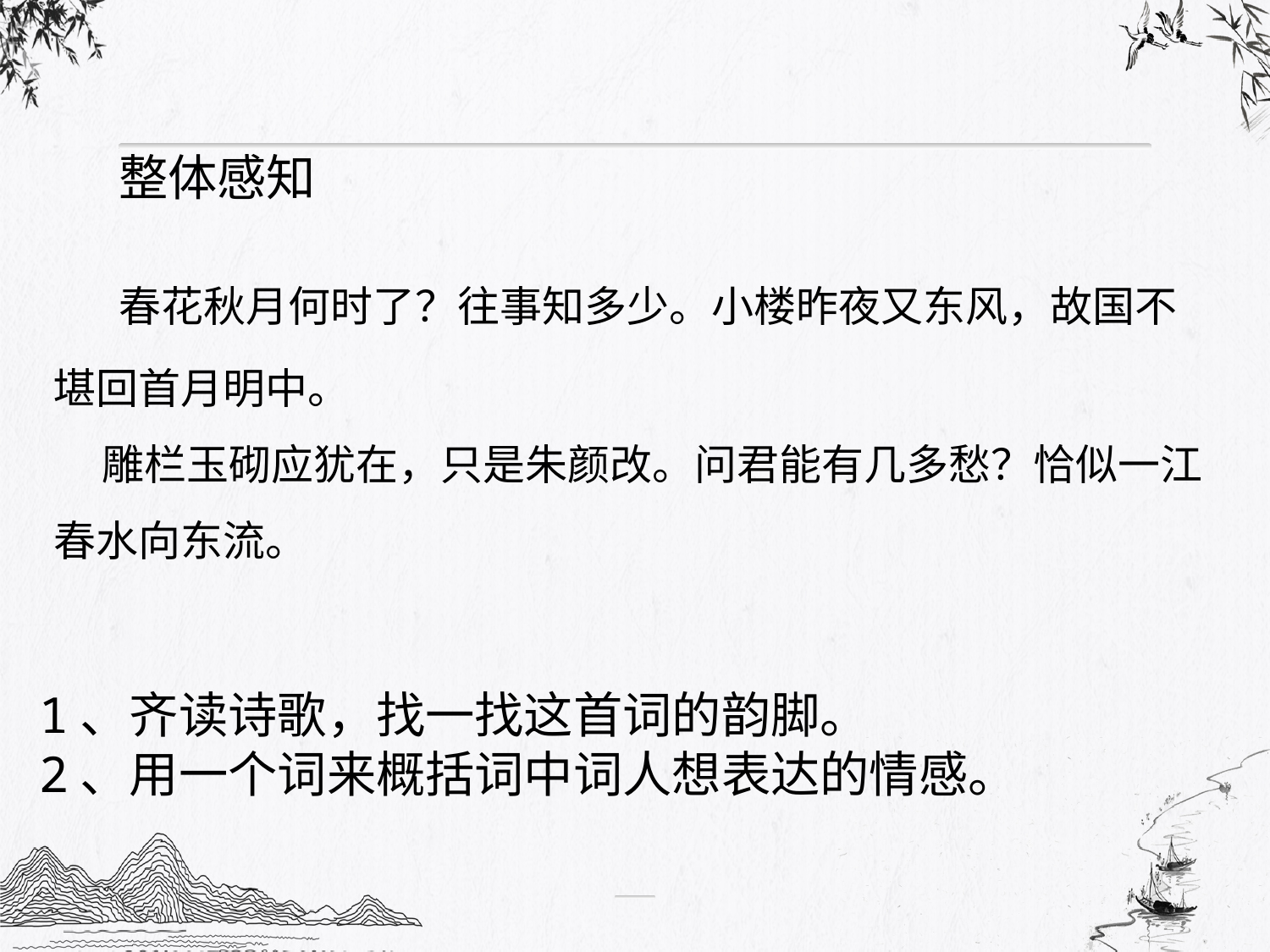

整体感知
   春花秋月何时了？往事知多少。小楼昨夜又东风，故国不堪回首月明中。
    雕栏玉砌应犹在，只是朱颜改。问君能有几多愁？恰似一江春水向东流。

1、齐读诗歌，找一找这首词的韵脚。
2、用一个词来概括词中词人想表达的情感。